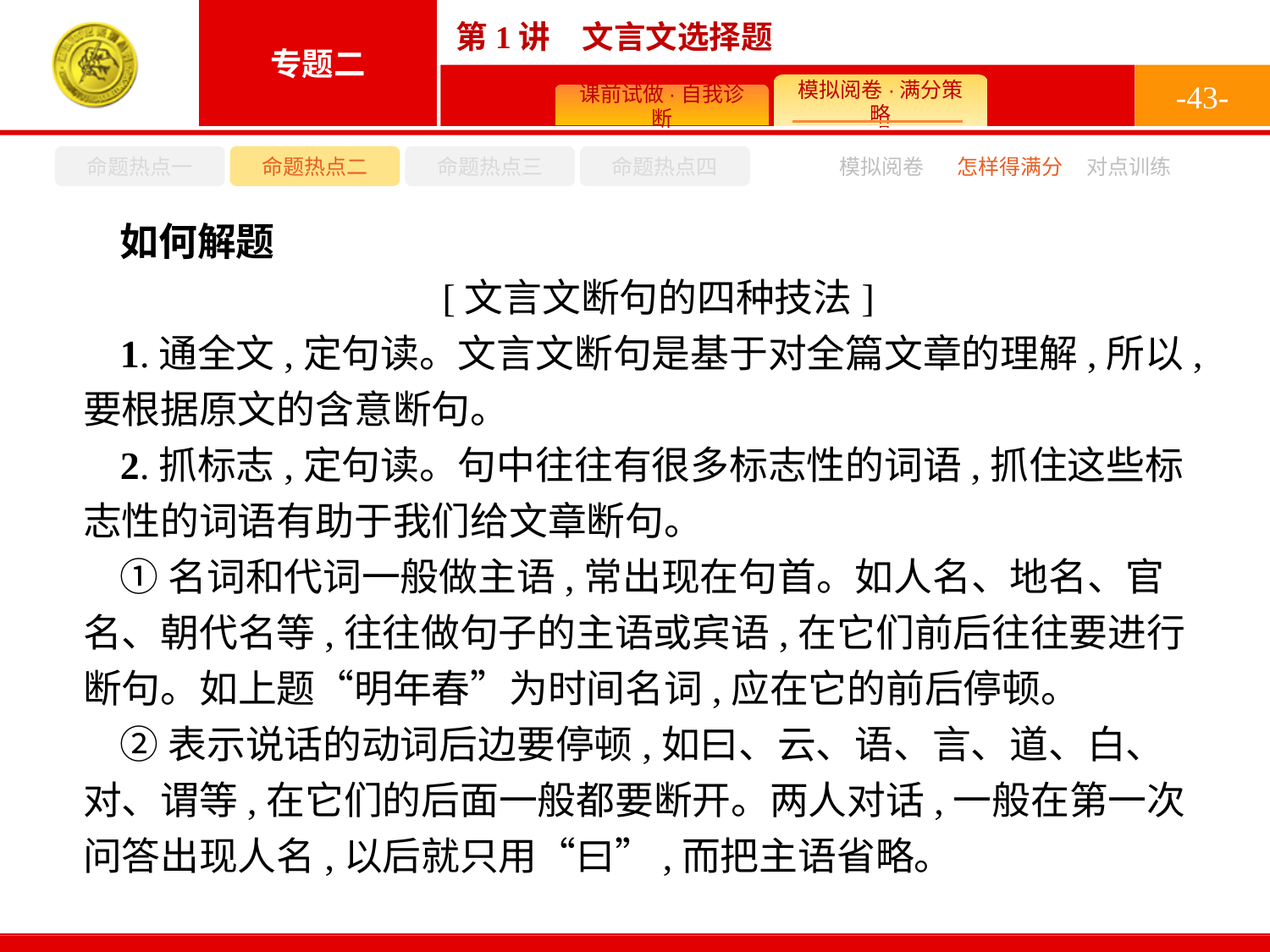

-43-
命题热点一
命题热点二
命题热点三
命题热点四
怎样得满分
模拟阅卷
对点训练
如何解题
 [文言文断句的四种技法]
1.通全文,定句读。文言文断句是基于对全篇文章的理解,所以,要根据原文的含意断句。
2.抓标志,定句读。句中往往有很多标志性的词语,抓住这些标志性的词语有助于我们给文章断句。
①名词和代词一般做主语,常出现在句首。如人名、地名、官名、朝代名等,往往做句子的主语或宾语,在它们前后往往要进行断句。如上题“明年春”为时间名词,应在它的前后停顿。
②表示说话的动词后边要停顿,如曰、云、语、言、道、白、对、谓等,在它们的后面一般都要断开。两人对话,一般在第一次问答出现人名,以后就只用“曰”,而把主语省略。